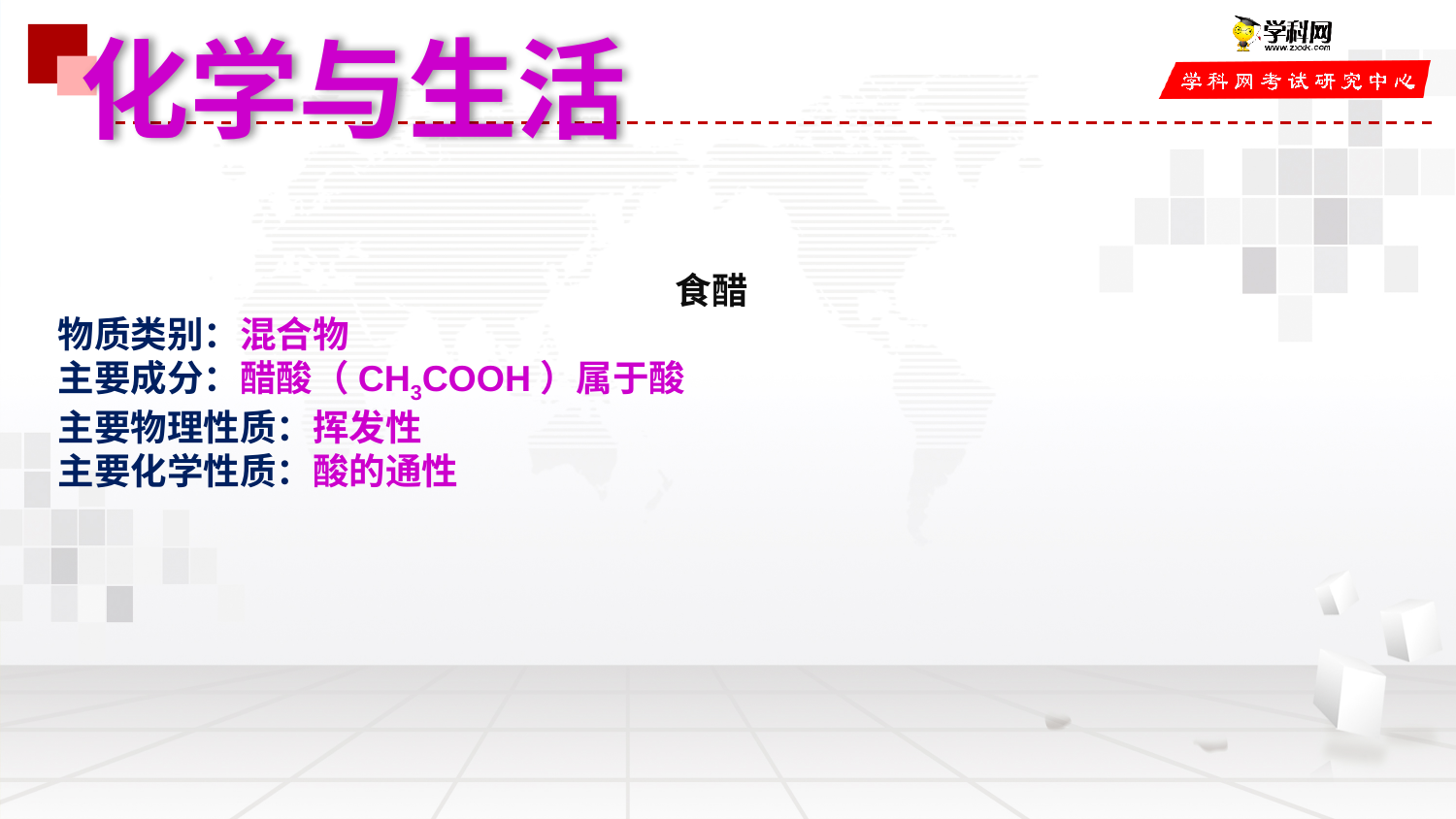

化学与生活
食醋
物质类别：混合物
主要成分：醋酸（CH3COOH）属于酸
主要物理性质：挥发性
主要化学性质：酸的通性